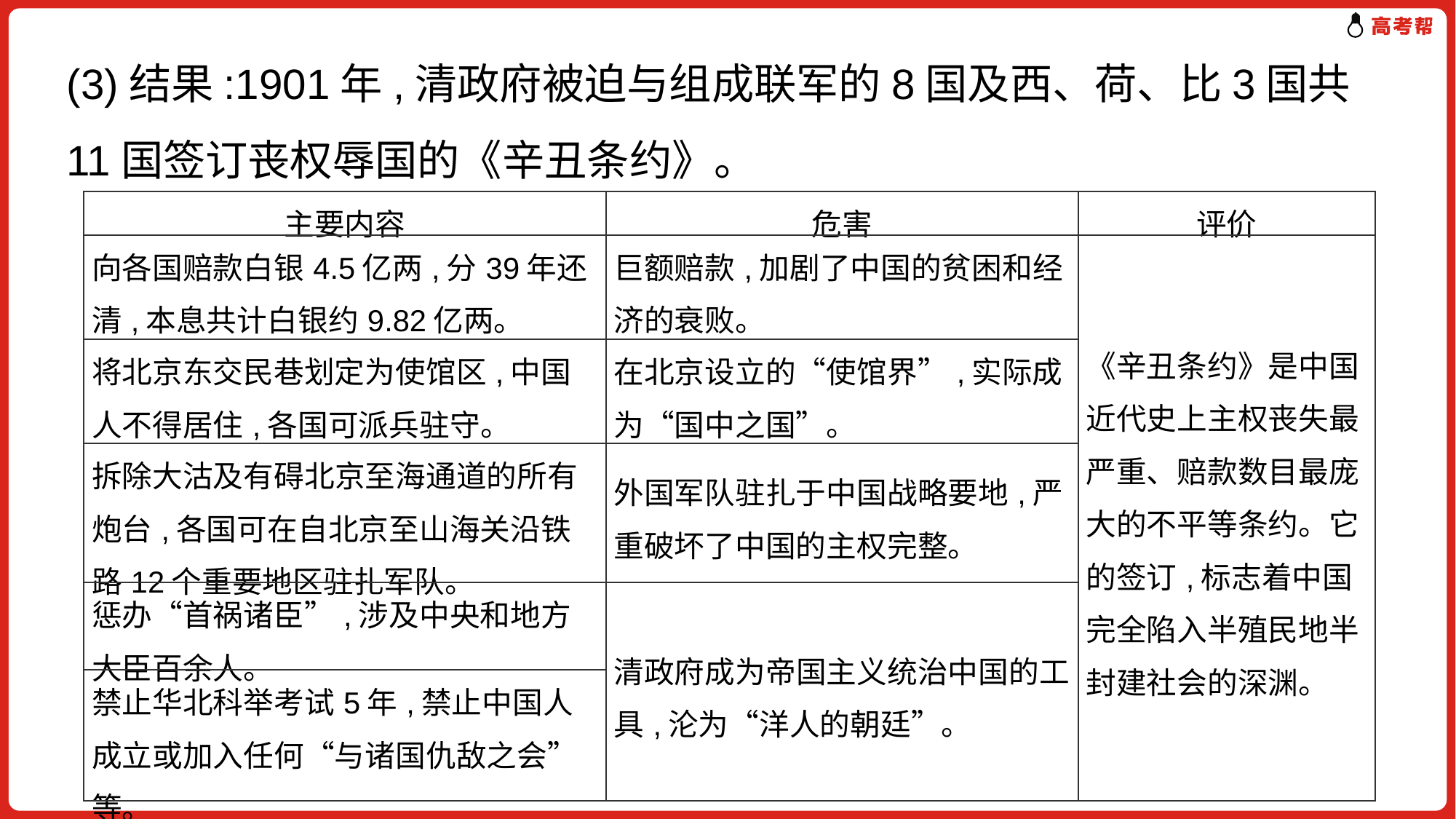

(3)结果:1901年,清政府被迫与组成联军的8国及西、荷、比3国共11国签订丧权辱国的《辛丑条约》。
| 主要内容 | 危害 | 评价 |
| --- | --- | --- |
| 向各国赔款白银4.5亿两,分39年还清,本息共计白银约9.82亿两。 | 巨额赔款,加剧了中国的贫困和经济的衰败。 | 《辛丑条约》是中国近代史上主权丧失最严重、赔款数目最庞大的不平等条约。它的签订,标志着中国完全陷入半殖民地半封建社会的深渊。 |
| 将北京东交民巷划定为使馆区,中国人不得居住,各国可派兵驻守。 | 在北京设立的“使馆界”,实际成为“国中之国”。 |  |
| 拆除大沽及有碍北京至海通道的所有炮台,各国可在自北京至山海关沿铁路12个重要地区驻扎军队。 | 外国军队驻扎于中国战略要地,严重破坏了中国的主权完整。 |  |
| 惩办“首祸诸臣”,涉及中央和地方大臣百余人。 | 清政府成为帝国主义统治中国的工具,沦为“洋人的朝廷”。 |  |
| 禁止华北科举考试5年,禁止中国人成立或加入任何“与诸国仇敌之会”等。 |  |  |